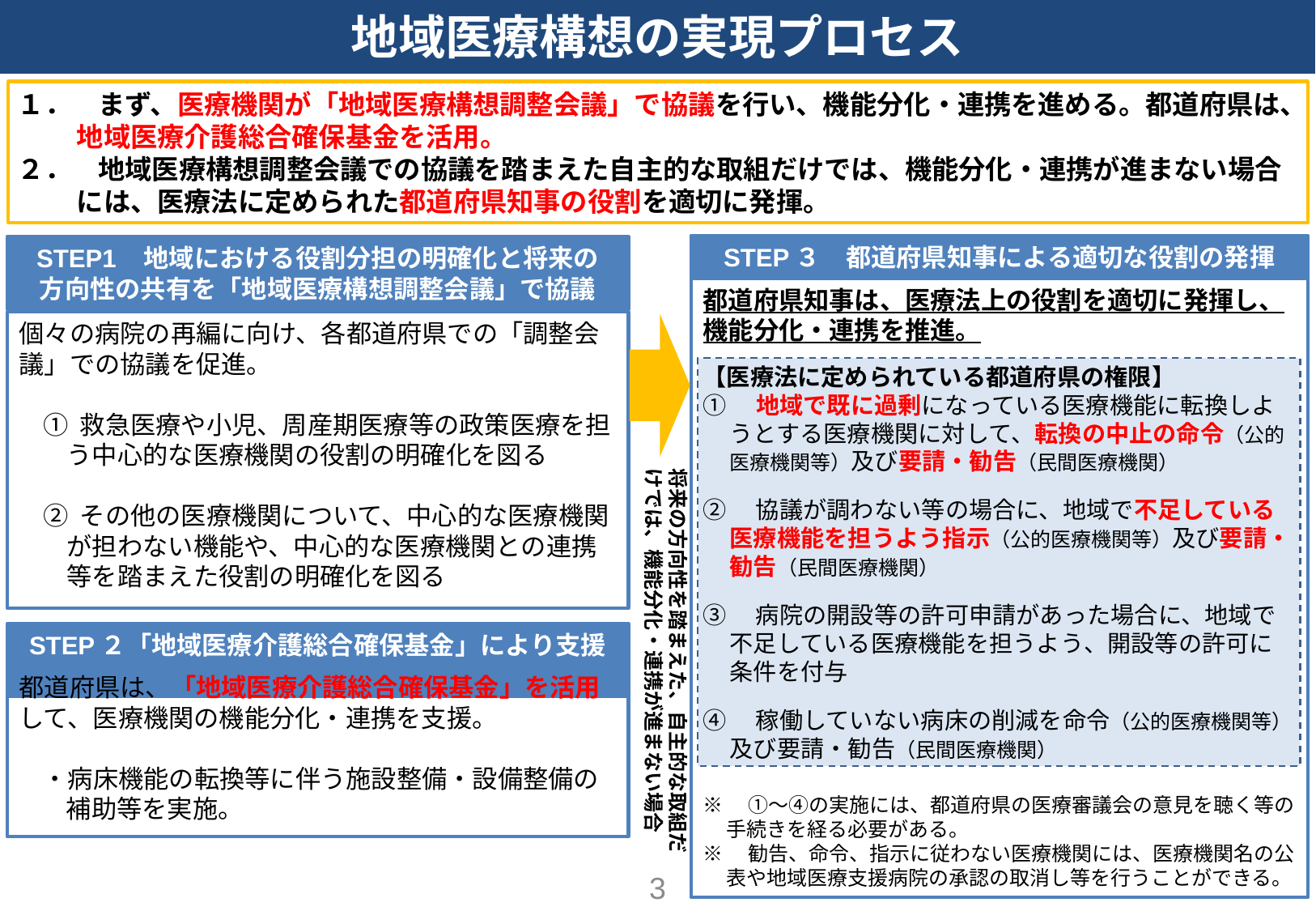

地域医療構想の実現プロセス
１．　まず、医療機関が「地域医療構想調整会議」で協議を行い、機能分化・連携を進める。都道府県は、地域医療介護総合確保基金を活用。
２．　地域医療構想調整会議での協議を踏まえた自主的な取組だけでは、機能分化・連携が進まない場合には、医療法に定められた都道府県知事の役割を適切に発揮。
STEP３　都道府県知事による適切な役割の発揮
STEP1   地域における役割分担の明確化と将来の
方向性の共有を「地域医療構想調整会議」で協議
都道府県知事は、医療法上の役割を適切に発揮し、機能分化・連携を推進。

【医療法に定められている都道府県の権限】
①　地域で既に過剰になっている医療機能に転換しようとする医療機関に対して、転換の中止の命令（公的医療機関等）及び要請・勧告（民間医療機関）

②　協議が調わない等の場合に、地域で不足している医療機能を担うよう指示（公的医療機関等）及び要請・勧告（民間医療機関）

③　病院の開設等の許可申請があった場合に、地域で不足している医療機能を担うよう、開設等の許可に条件を付与

④　稼働していない病床の削減を命令（公的医療機関等）及び要請・勧告（民間医療機関）

※　①～④の実施には、都道府県の医療審議会の意見を聴く等の手続きを経る必要がある。
※　勧告、命令、指示に従わない医療機関には、医療機関名の公表や地域医療支援病院の承認の取消し等を行うことができる。
個々の病院の再編に向け、各都道府県での「調整会議」での協議を促進。

① 救急医療や小児、周産期医療等の政策医療を担う中心的な医療機関の役割の明確化を図る

② その他の医療機関について、中心的な医療機関が担わない機能や、中心的な医療機関との連携等を踏まえた役割の明確化を図る

将来の方向性を踏まえた、自主的な取組だけでは、機能分化・連携が進まない場合
STEP２「地域医療介護総合確保基金」により支援
都道府県は、「地域医療介護総合確保基金」を活用して、医療機関の機能分化・連携を支援。

・病床機能の転換等に伴う施設整備・設備整備の補助等を実施。
3